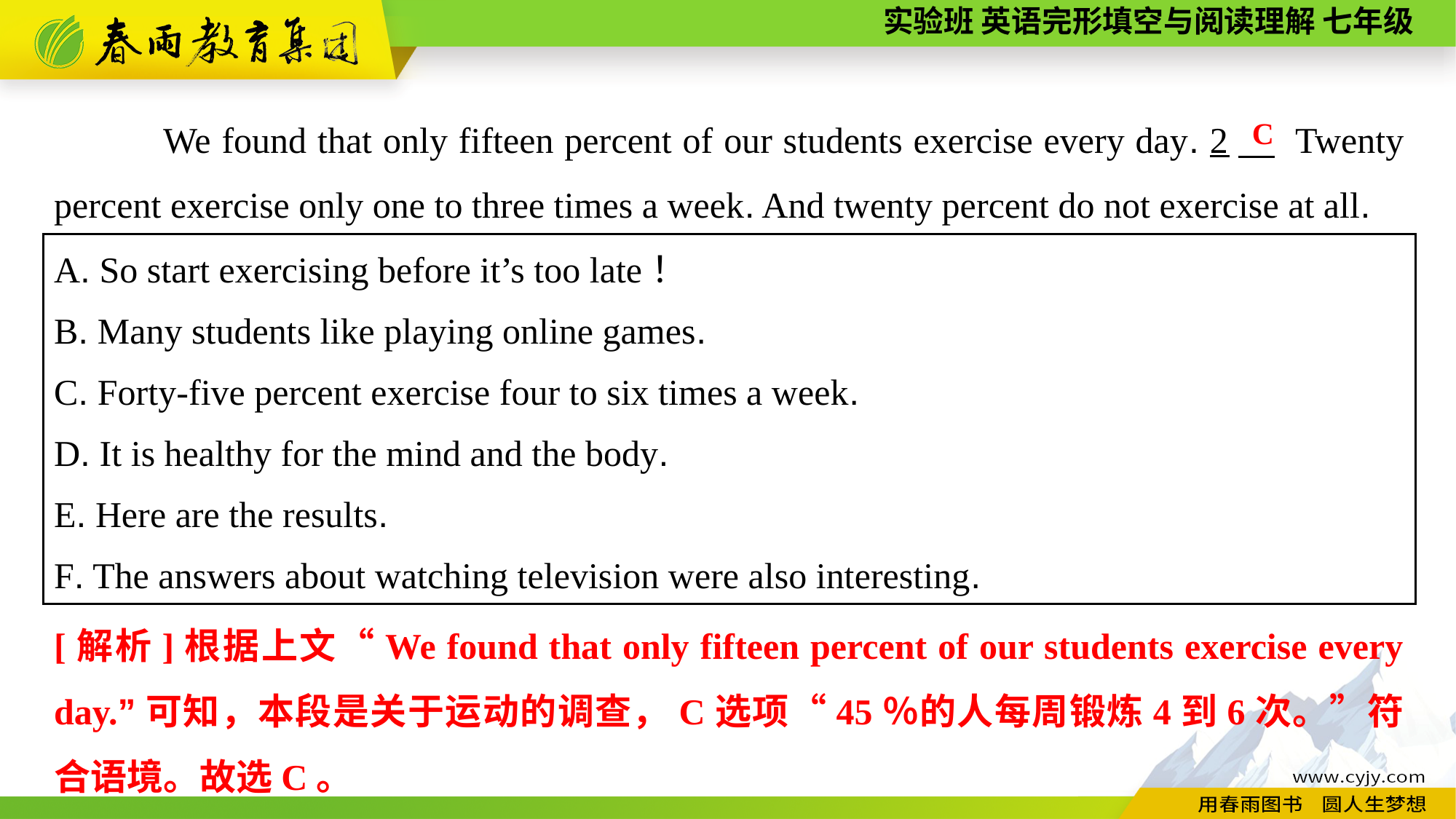

We found that only fifteen percent of our students exercise every day. 2　 Twenty percent exercise only one to three times a week. And twenty percent do not exercise at all.
C
A. So start exercising before it’s too late！
B. Many students like playing online games.
C. Forty-five percent exercise four to six times a week.
D. It is healthy for the mind and the body.
E. Here are the results.
F. The answers about watching television were also interesting.

[解析]根据上文“We found that only fifteen percent of our students exercise every day.”可知，本段是关于运动的调查，C选项“45％的人每周锻炼4到6次。”符合语境。故选C。